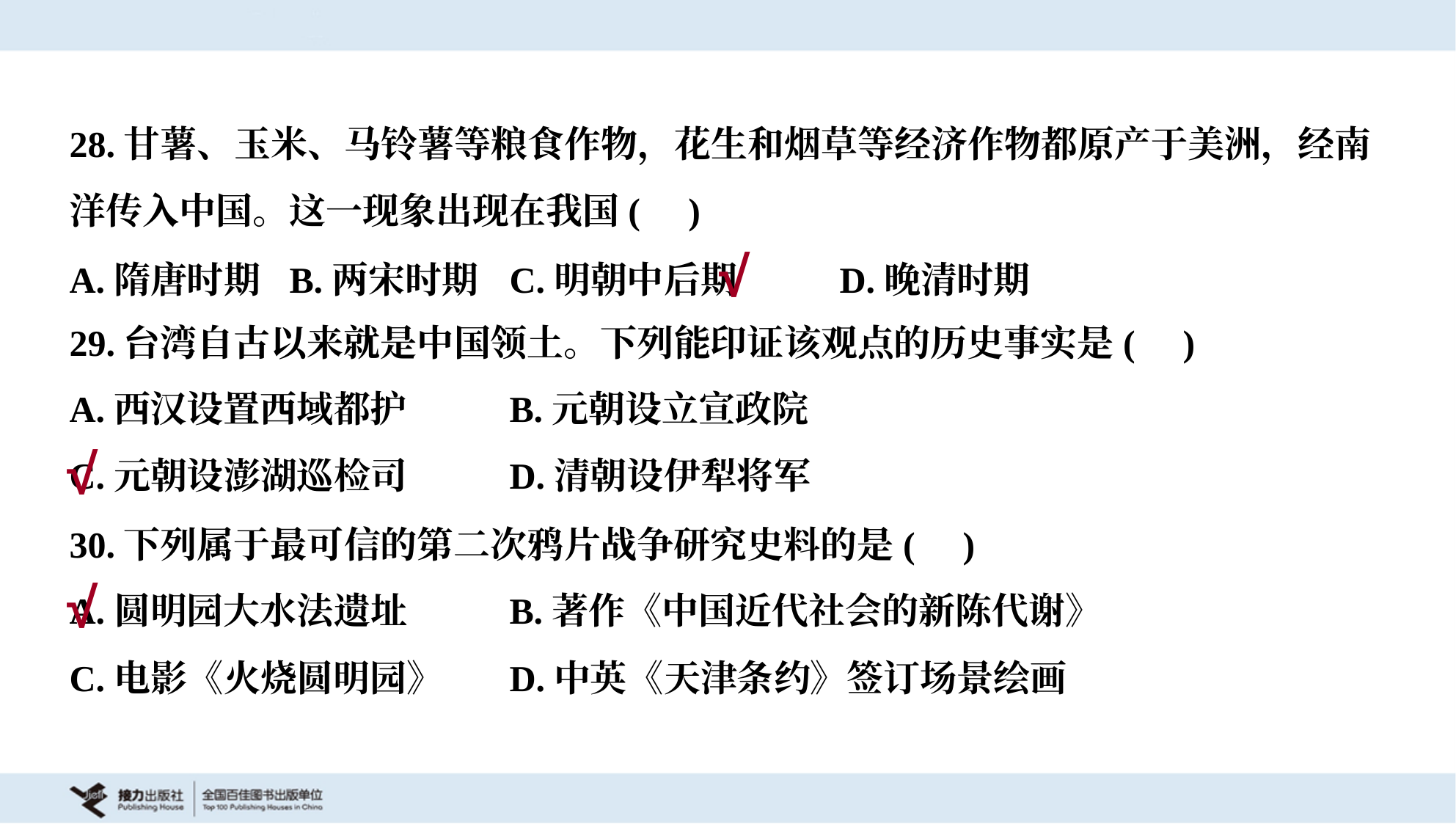

28.甘薯、玉米、马铃薯等粮食作物，花生和烟草等经济作物都原产于美洲，经南
洋传入中国。这一现象出现在我国(     )
A.隋唐时期	B.两宋时期	C.明朝中后期	D.晚清时期
√
29.台湾自古以来就是中国领土。下列能印证该观点的历史事实是(     )
A.西汉设置西域都护	B.元朝设立宣政院
C.元朝设澎湖巡检司	D.清朝设伊犁将军
√
30.下列属于最可信的第二次鸦片战争研究史料的是(     )
A.圆明园大水法遗址	B.著作《中国近代社会的新陈代谢》
C.电影《火烧圆明园》	D.中英《天津条约》签订场景绘画
√